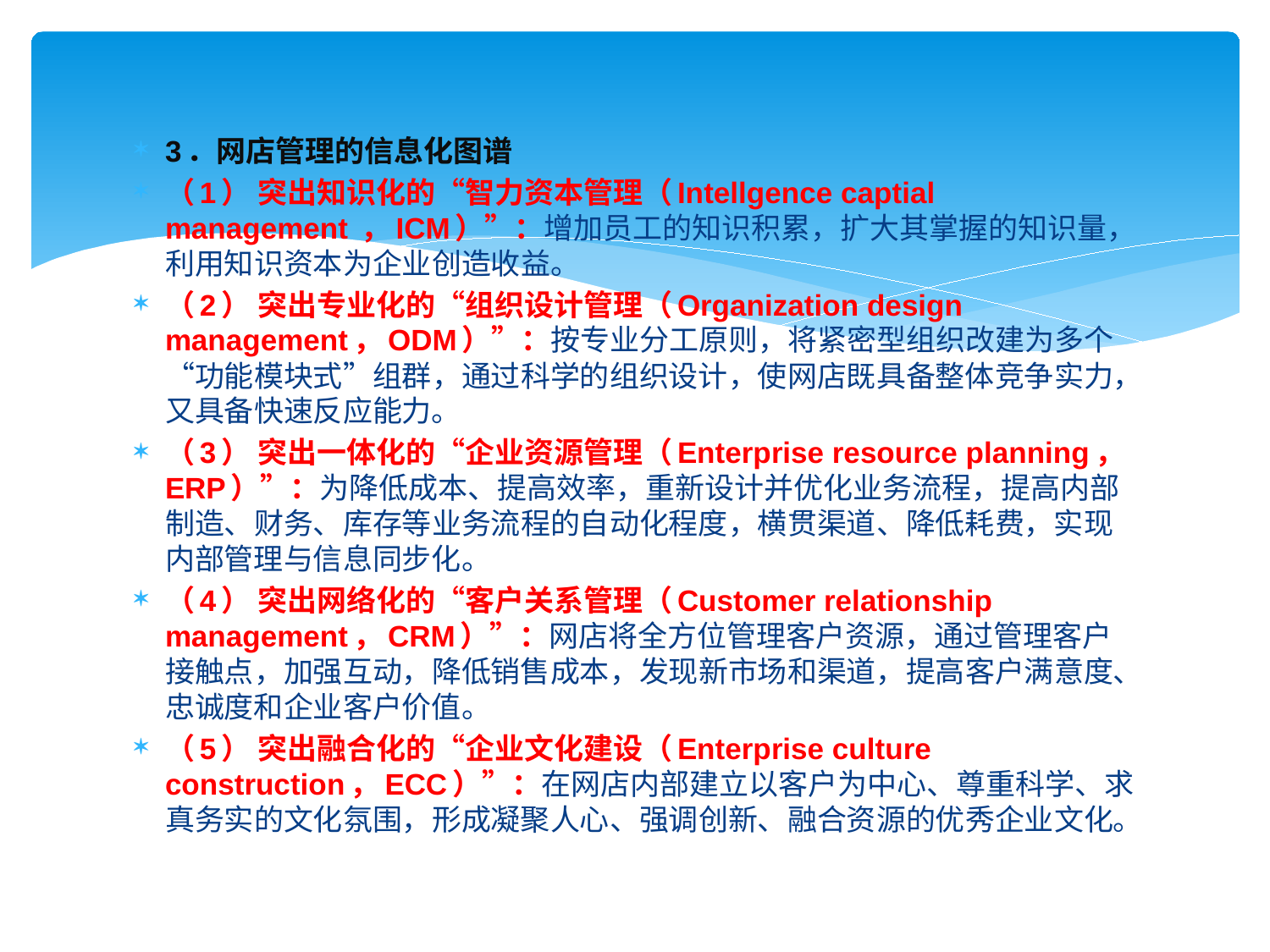

3．网店管理的信息化图谱
（1） 突出知识化的“智力资本管理（Intellgence captial management ，ICM）”：增加员工的知识积累，扩大其掌握的知识量，利用知识资本为企业创造收益。
（2） 突出专业化的“组织设计管理（Organization design management，ODM）”：按专业分工原则，将紧密型组织改建为多个“功能模块式”组群，通过科学的组织设计，使网店既具备整体竞争实力，又具备快速反应能力。
（3） 突出一体化的“企业资源管理（Enterprise resource planning，ERP）”：为降低成本、提高效率，重新设计并优化业务流程，提高内部制造、财务、库存等业务流程的自动化程度，横贯渠道、降低耗费，实现内部管理与信息同步化。
（4） 突出网络化的“客户关系管理（Customer relationship management，CRM）”：网店将全方位管理客户资源，通过管理客户接触点，加强互动，降低销售成本，发现新市场和渠道，提高客户满意度、忠诚度和企业客户价值。
（5） 突出融合化的“企业文化建设（Enterprise culture construction，ECC）”：在网店内部建立以客户为中心、尊重科学、求真务实的文化氛围，形成凝聚人心、强调创新、融合资源的优秀企业文化。